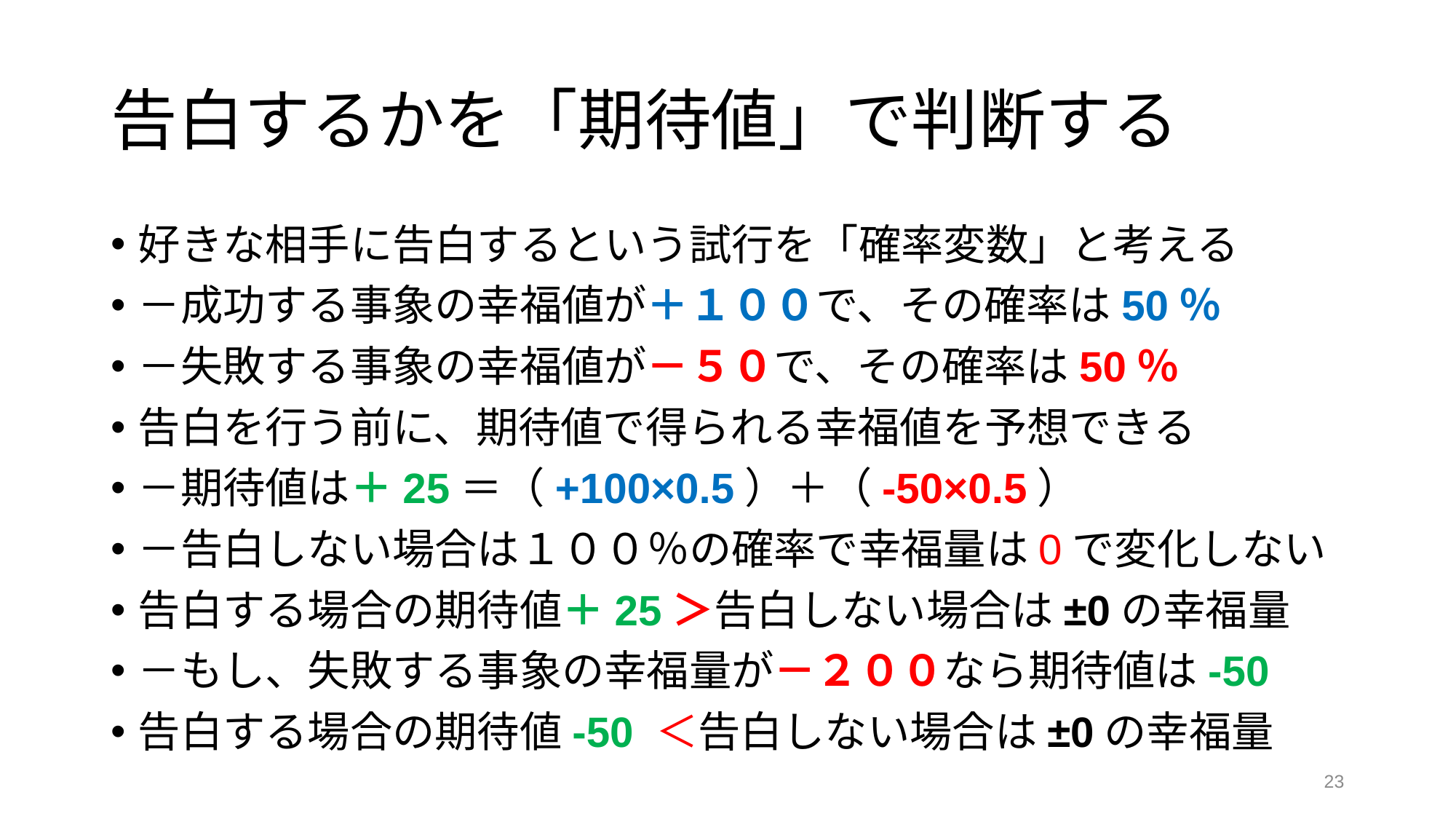

# 告白するかを「期待値」で判断する
好きな相手に告白するという試行を「確率変数」と考える
－成功する事象の幸福値が＋１００で、その確率は50％
－失敗する事象の幸福値が－５０で、その確率は50％
告白を行う前に、期待値で得られる幸福値を予想できる
－期待値は＋25＝（+100×0.5）＋（-50×0.5）
－告白しない場合は１００％の確率で幸福量は0で変化しない
告白する場合の期待値＋25＞告白しない場合は±0の幸福量
－もし、失敗する事象の幸福量が－２００なら期待値は-50
告白する場合の期待値-50 ＜告白しない場合は±0の幸福量
23